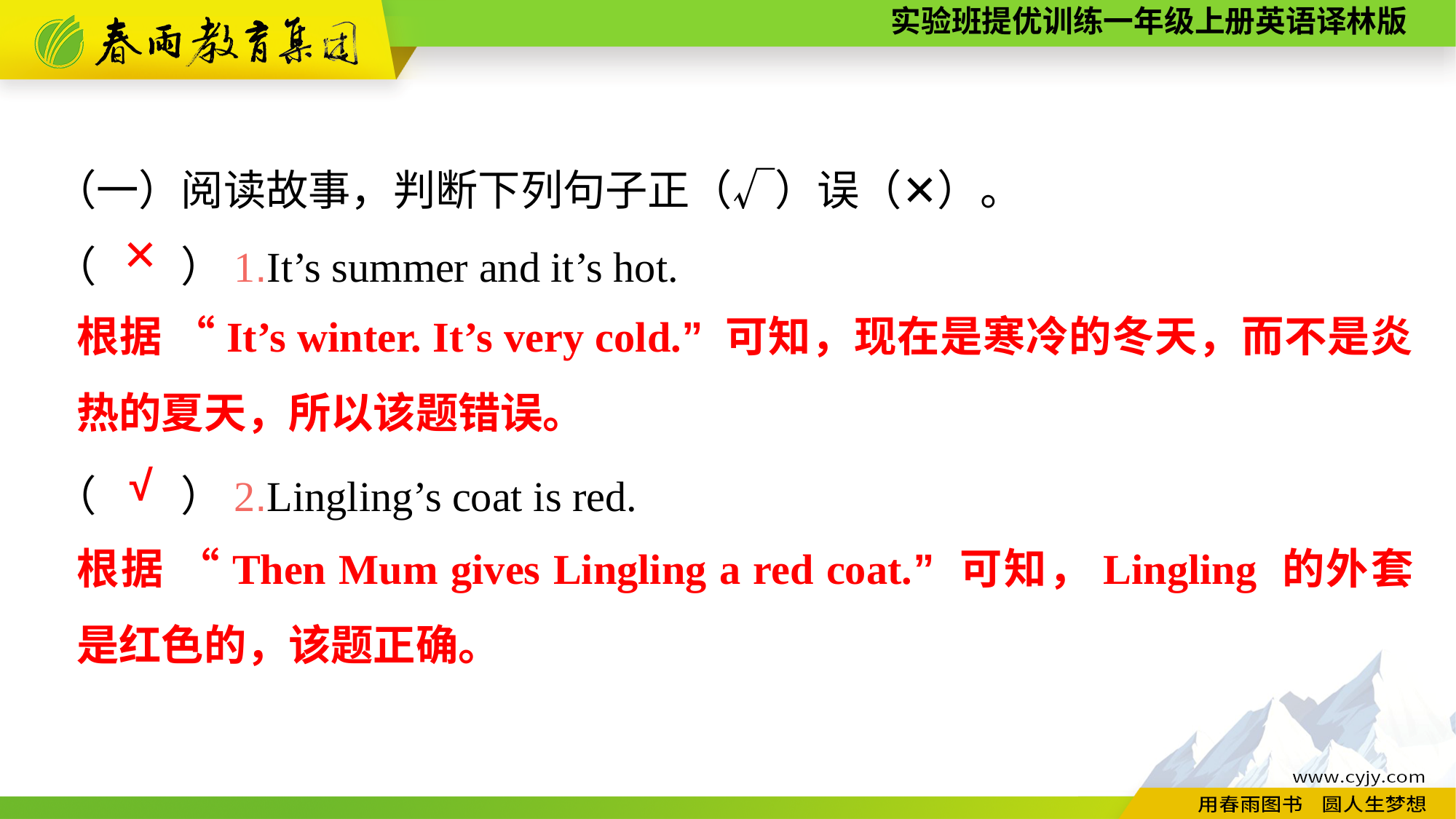

（一）阅读故事，判断下列句子正（√）误（✕）。
（　　）1.It’s summer and it’s hot.

（　　）2.Lingling’s coat is red.
✕
根据 “It’s winter. It’s very cold.” 可知，现在是寒冷的冬天，而不是炎热的夏天，所以该题错误。
√
根据 “Then Mum gives Lingling a red coat.” 可知，Lingling 的外套是红色的，该题正确。